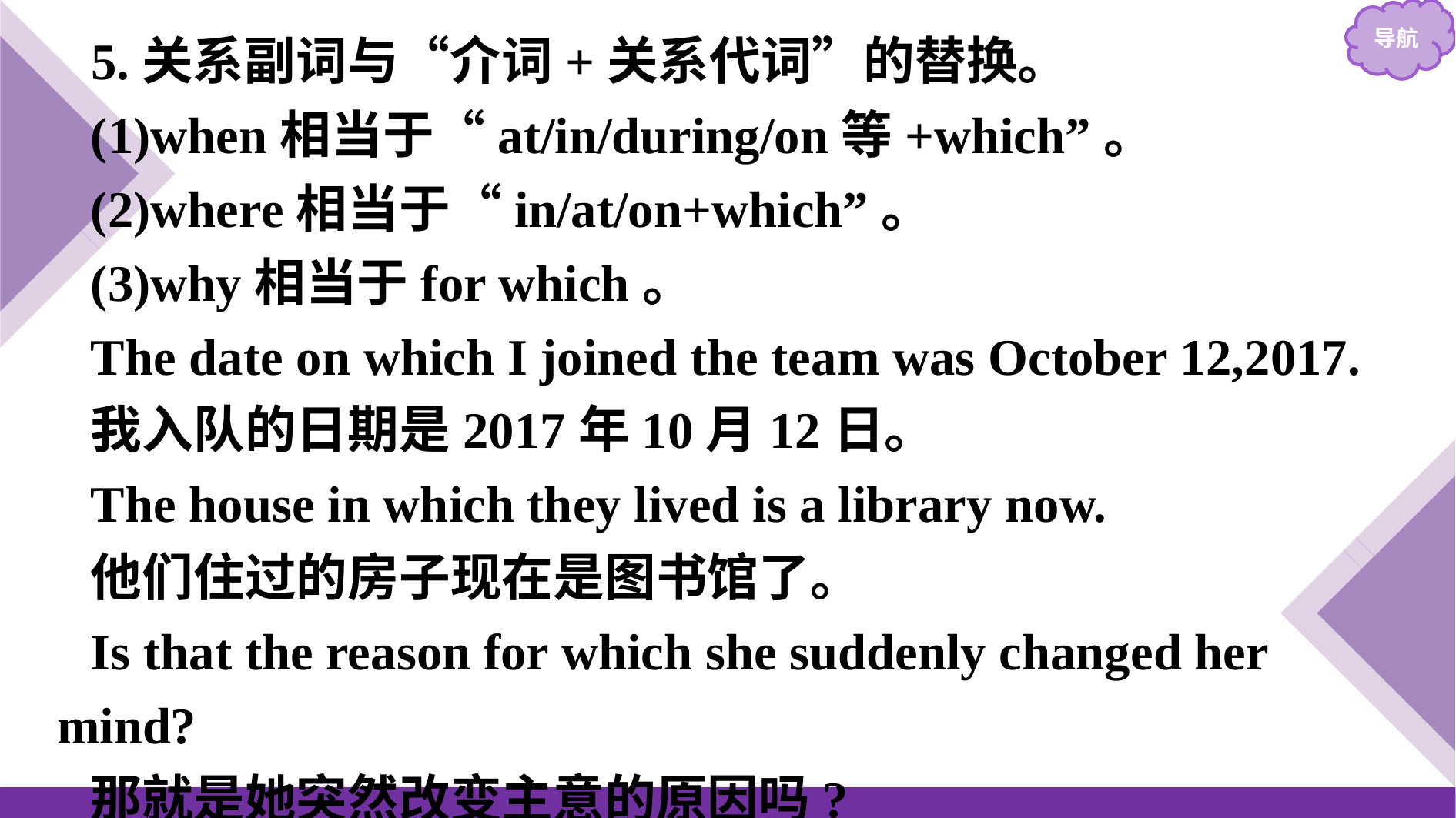

5.关系副词与“介词+关系代词”的替换。
(1)when相当于“at/in/during/on等+which”。
(2)where相当于“in/at/on+which”。
(3)why相当于for which。
The date on which I joined the team was October 12,2017.
我入队的日期是2017年10月12日。
The house in which they lived is a library now.
他们住过的房子现在是图书馆了。
Is that the reason for which she suddenly changed her mind?
那就是她突然改变主意的原因吗?